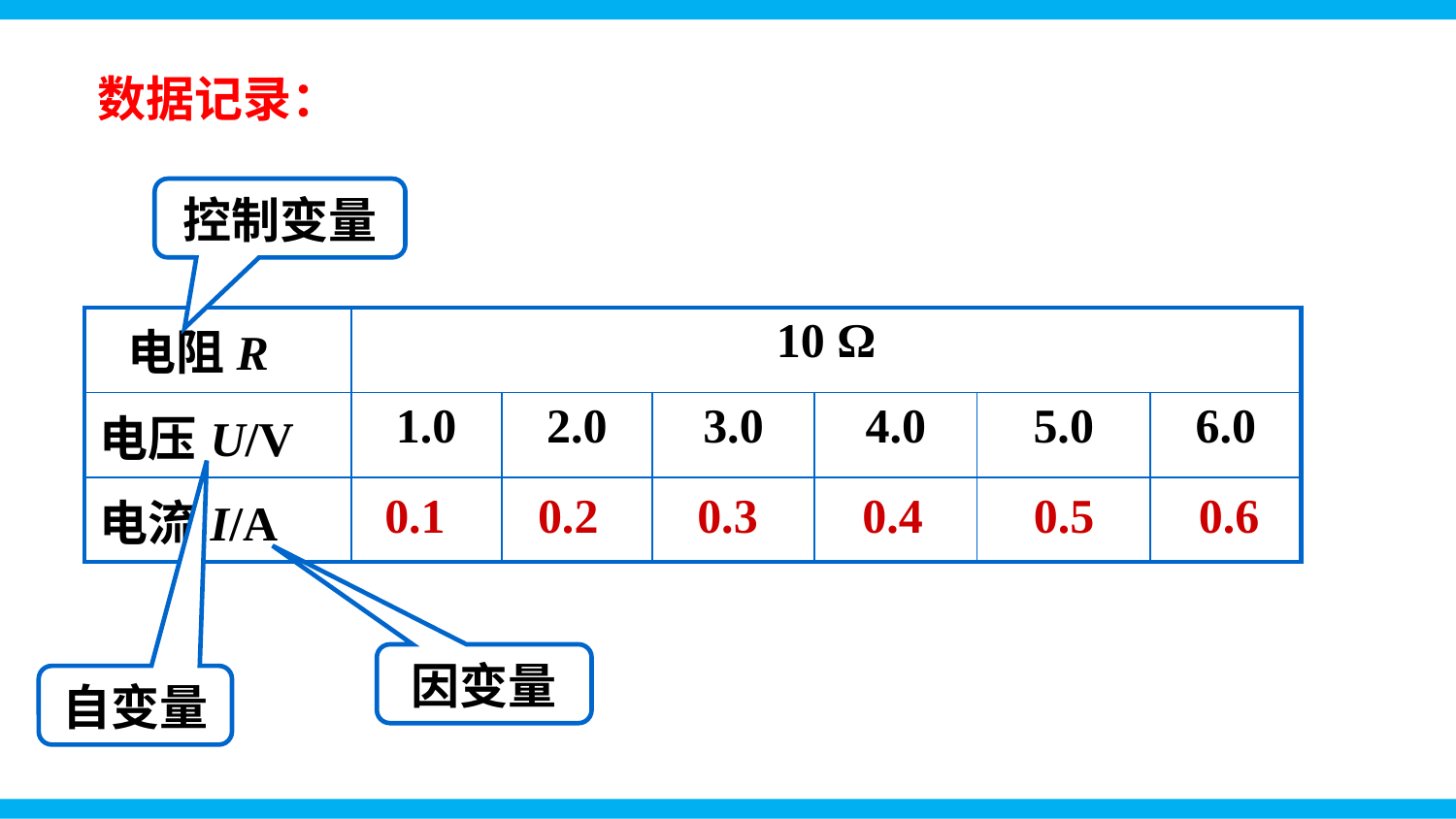

数据记录：
控制变量
|  | 10 Ω |  |  |  |  |  |
| --- | --- | --- | --- | --- | --- | --- |
| 电压U/V | 1.0 | 2.0 | 3.0 | 4.0 | 5.0 | 6.0 |
| 电流I/A |  |  |  |  |  |  |
电阻R
0.1
0.2
0.3
0.4
0.5
0.6
因变量
自变量